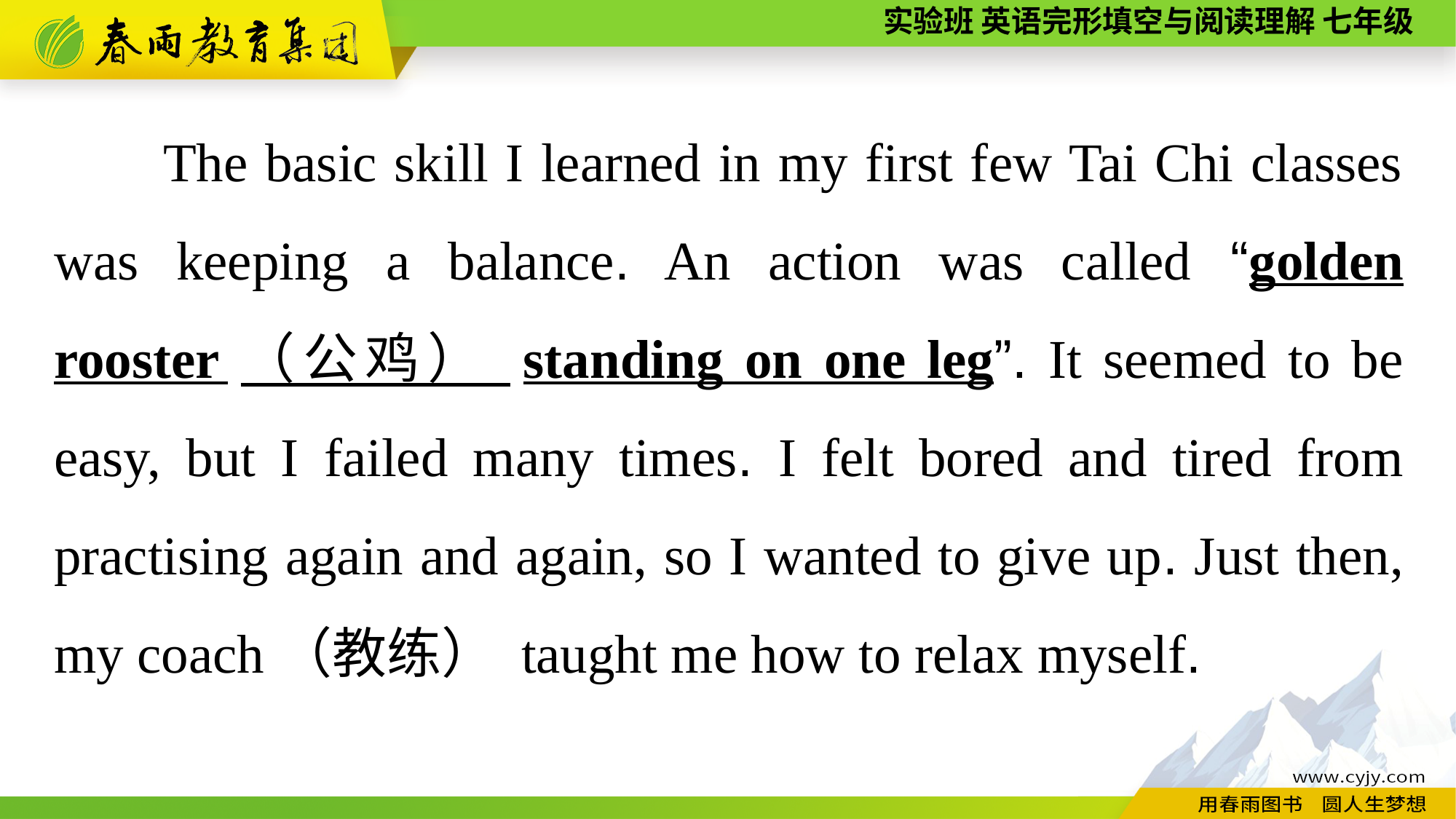

The basic skill I learned in my first few Tai Chi classes was keeping a balance. An action was called “golden rooster（公鸡） standing on one leg”. It seemed to be easy, but I failed many times. I felt bored and tired from practising again and again, so I wanted to give up. Just then, my coach（教练） taught me how to relax myself.